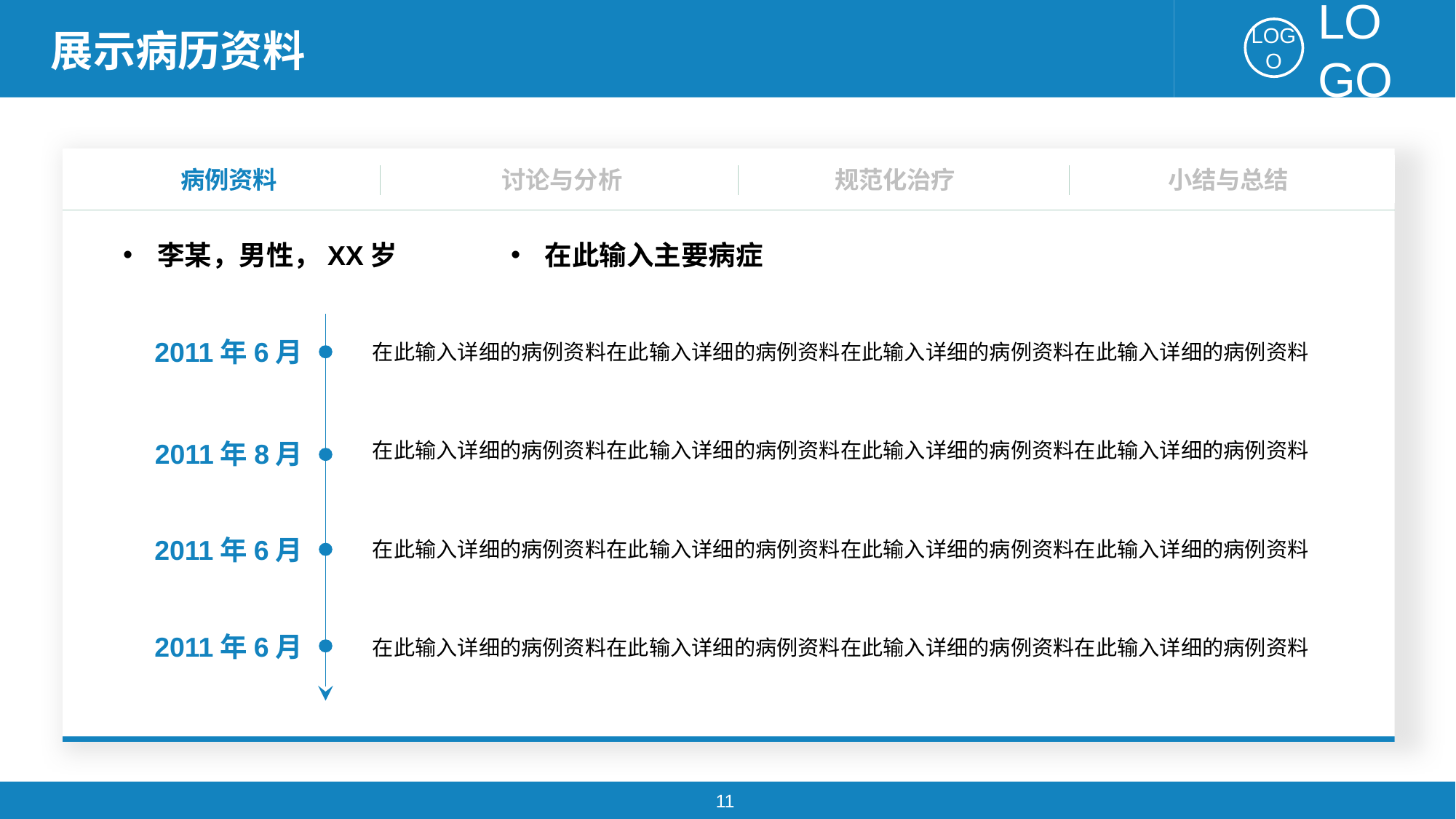

展示病历资料

规范化治疗
病例资料
讨论与分析
小结与总结
李某，男性，XX岁
在此输入主要病症
2011年6月
在此输入详细的病例资料在此输入详细的病例资料在此输入详细的病例资料在此输入详细的病例资料

在此输入详细的病例资料在此输入详细的病例资料在此输入详细的病例资料在此输入详细的病例资料
2011年8月

在此输入详细的病例资料在此输入详细的病例资料在此输入详细的病例资料在此输入详细的病例资料
2011年6月

2011年6月
在此输入详细的病例资料在此输入详细的病例资料在此输入详细的病例资料在此输入详细的病例资料

11